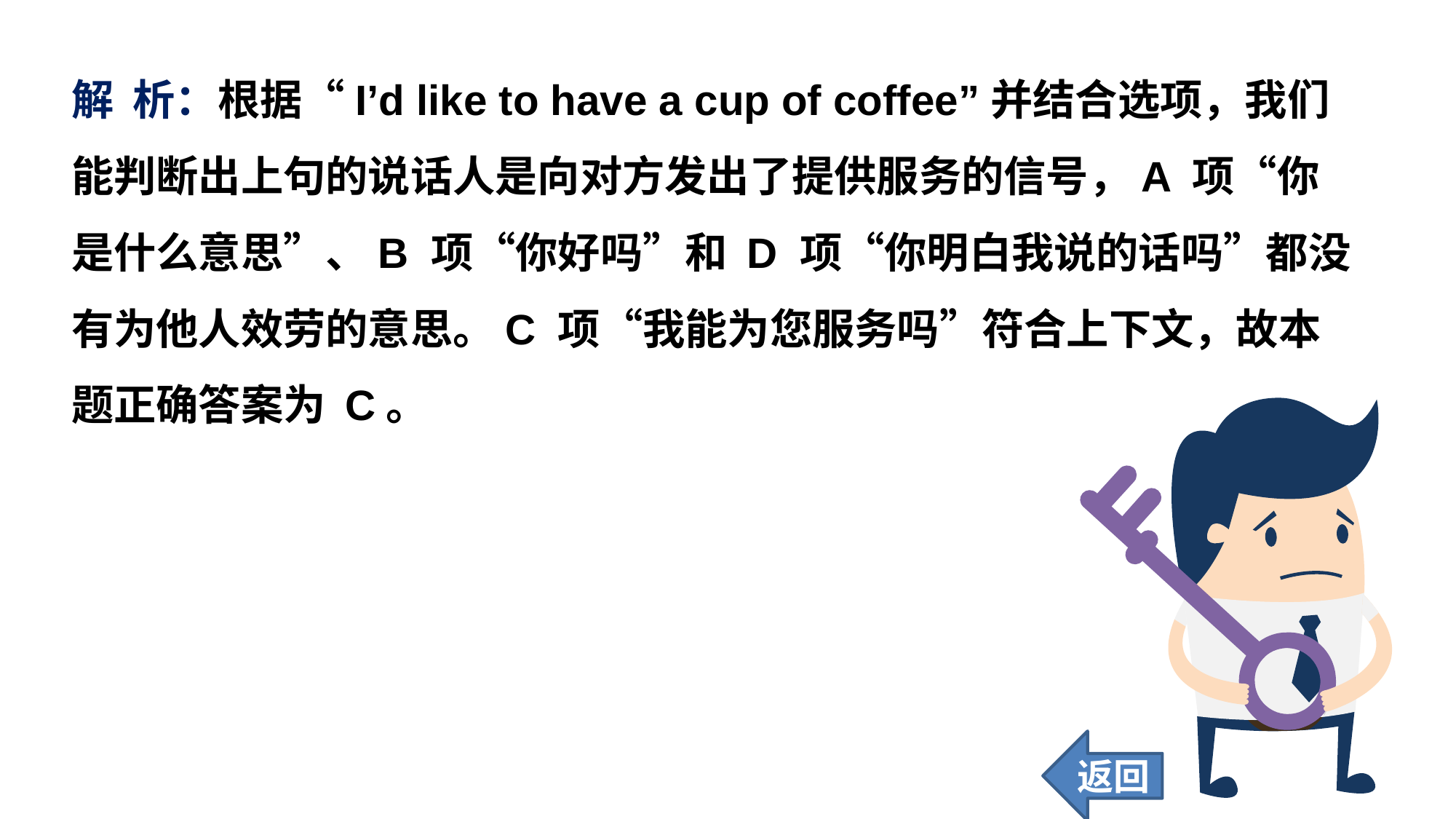

解  析：根据“I’d like to have a cup of coffee”并结合选项，我们能判断出上句的说话人是向对方发出了提供服务的信号，A 项“你是什么意思”、B 项“你好吗”和 D 项“你明白我说的话吗”都没有为他人效劳的意思。C 项“我能为您服务吗”符合上下文，故本题正确答案为 C。

返回
112